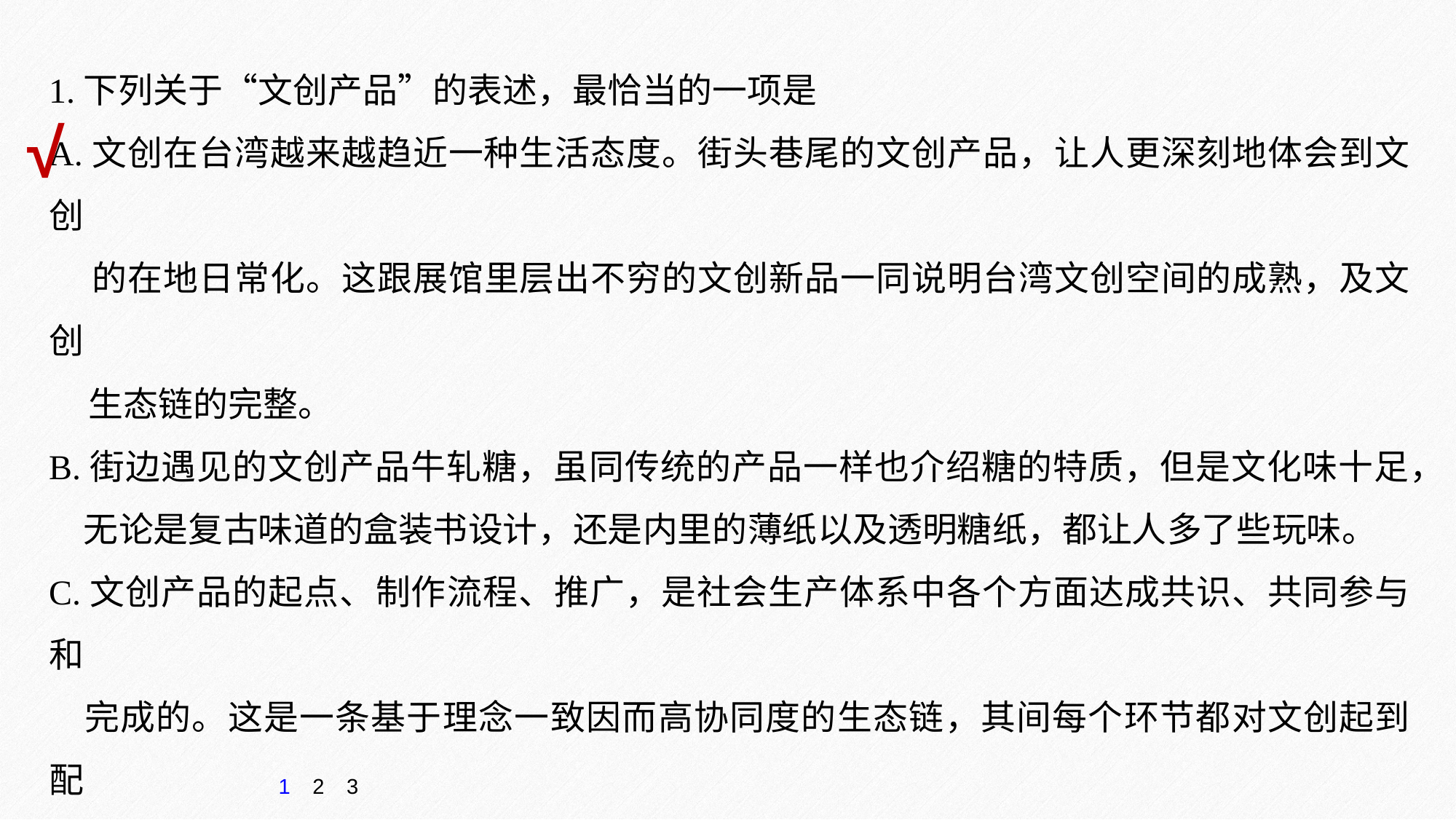

1.下列关于“文创产品”的表述，最恰当的一项是
A.文创在台湾越来越趋近一种生活态度。街头巷尾的文创产品，让人更深刻地体会到文创
    的在地日常化。这跟展馆里层出不穷的文创新品一同说明台湾文创空间的成熟，及文创
    生态链的完整。
B.街边遇见的文创产品牛轧糖，虽同传统的产品一样也介绍糖的特质，但是文化味十足，
　无论是复古味道的盒装书设计，还是内里的薄纸以及透明糖纸，都让人多了些玩味。
C.文创产品的起点、制作流程、推广，是社会生产体系中各个方面达成共识、共同参与和
　完成的。这是一条基于理念一致因而高协同度的生态链，其间每个环节都对文创起到配
　合和提升作用。
D.以诚品、紫藤庐、文艺电影等为标杆的文创产品，都是长久的对文化和文字的坚持、对
    美感的认知、对工艺的坚守、对小众电影的开放的成果，它们也对更多领域产生了影响。
√
1
2
3